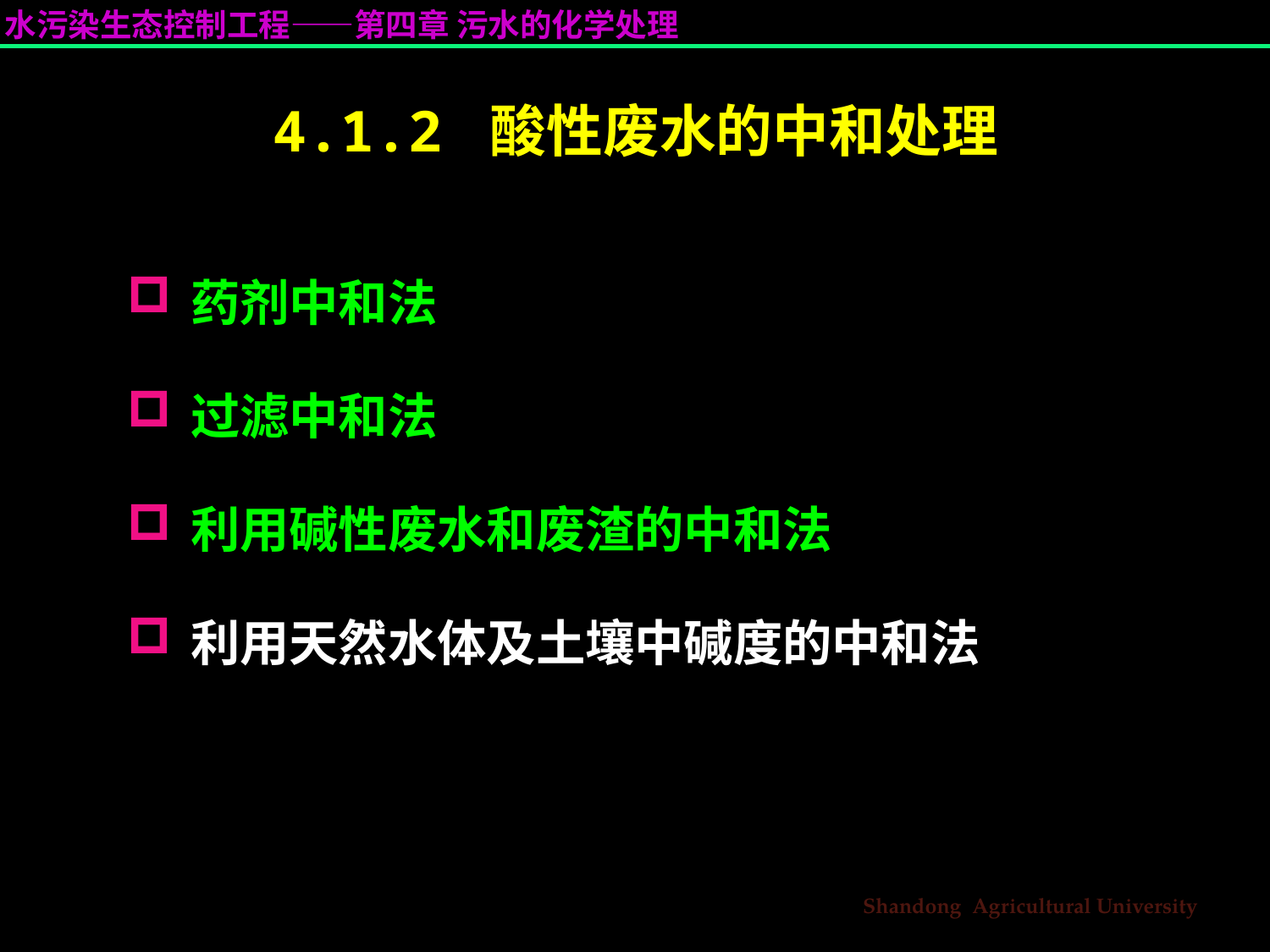

# 4.1.2 酸性废水的中和处理
药剂中和法
过滤中和法
利用碱性废水和废渣的中和法
利用天然水体及土壤中碱度的中和法